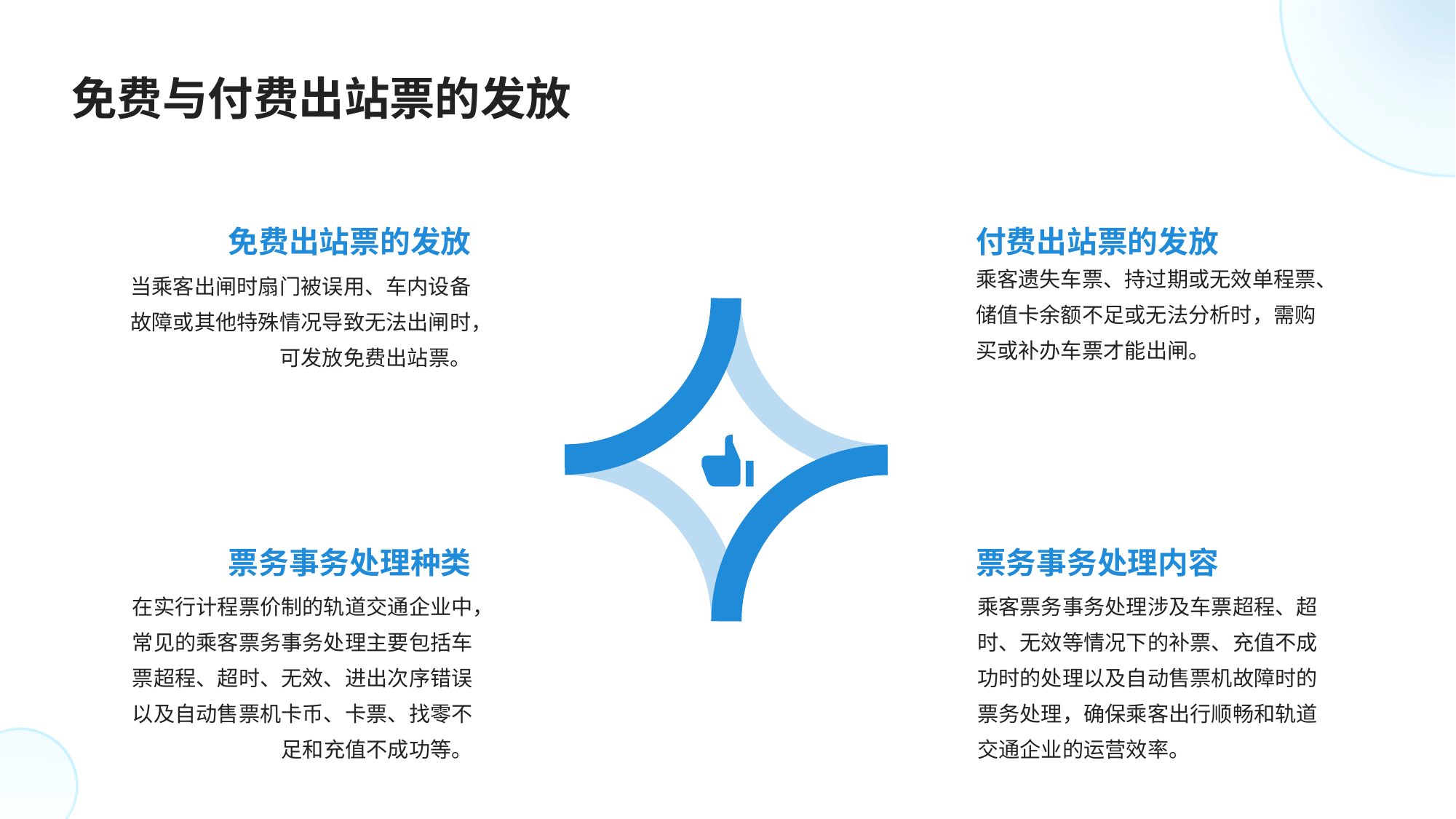

免费与付费出站票的发放

免费出站票的发放
付费出站票的发放
乘客遗失车票、持过期或无效单程票、储值卡余额不足或无法分析时，需购买或补办车票才能出闸。
当乘客出闸时扇门被误用、车内设备故障或其他特殊情况导致无法出闸时，可发放免费出站票。

票务事务处理种类
票务事务处理内容
在实行计程票价制的轨道交通企业中，常见的乘客票务事务处理主要包括车票超程、超时、无效、进出次序错误以及自动售票机卡币、卡票、找零不足和充值不成功等。
乘客票务事务处理涉及车票超程、超时、无效等情况下的补票、充值不成功时的处理以及自动售票机故障时的票务处理，确保乘客出行顺畅和轨道交通企业的运营效率。